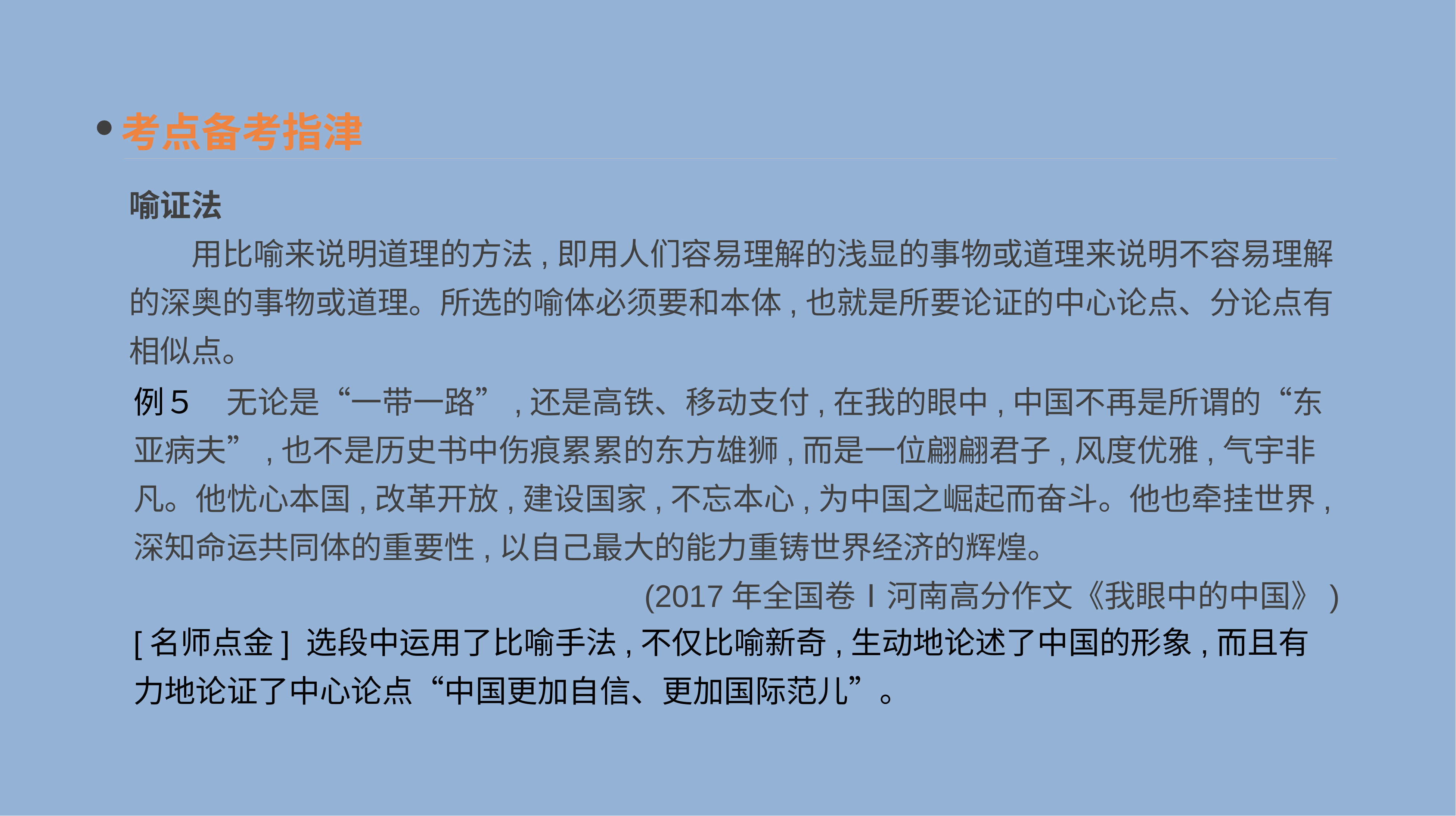

考点备考指津

喻证法
　　用比喻来说明道理的方法,即用人们容易理解的浅显的事物或道理来说明不容易理解的深奥的事物或道理。所选的喻体必须要和本体,也就是所要论证的中心论点、分论点有相似点。
例５　无论是“一带一路”,还是高铁、移动支付,在我的眼中,中国不再是所谓的“东亚病夫”,也不是历史书中伤痕累累的东方雄狮,而是一位翩翩君子,风度优雅,气宇非凡。他忧心本国,改革开放,建设国家,不忘本心,为中国之崛起而奋斗。他也牵挂世界,深知命运共同体的重要性,以自己最大的能力重铸世界经济的辉煌。
(2017年全国卷Ⅰ河南高分作文《我眼中的中国》)

[名师点金] 选段中运用了比喻手法,不仅比喻新奇,生动地论述了中国的形象,而且有力地论证了中心论点“中国更加自信、更加国际范儿”。